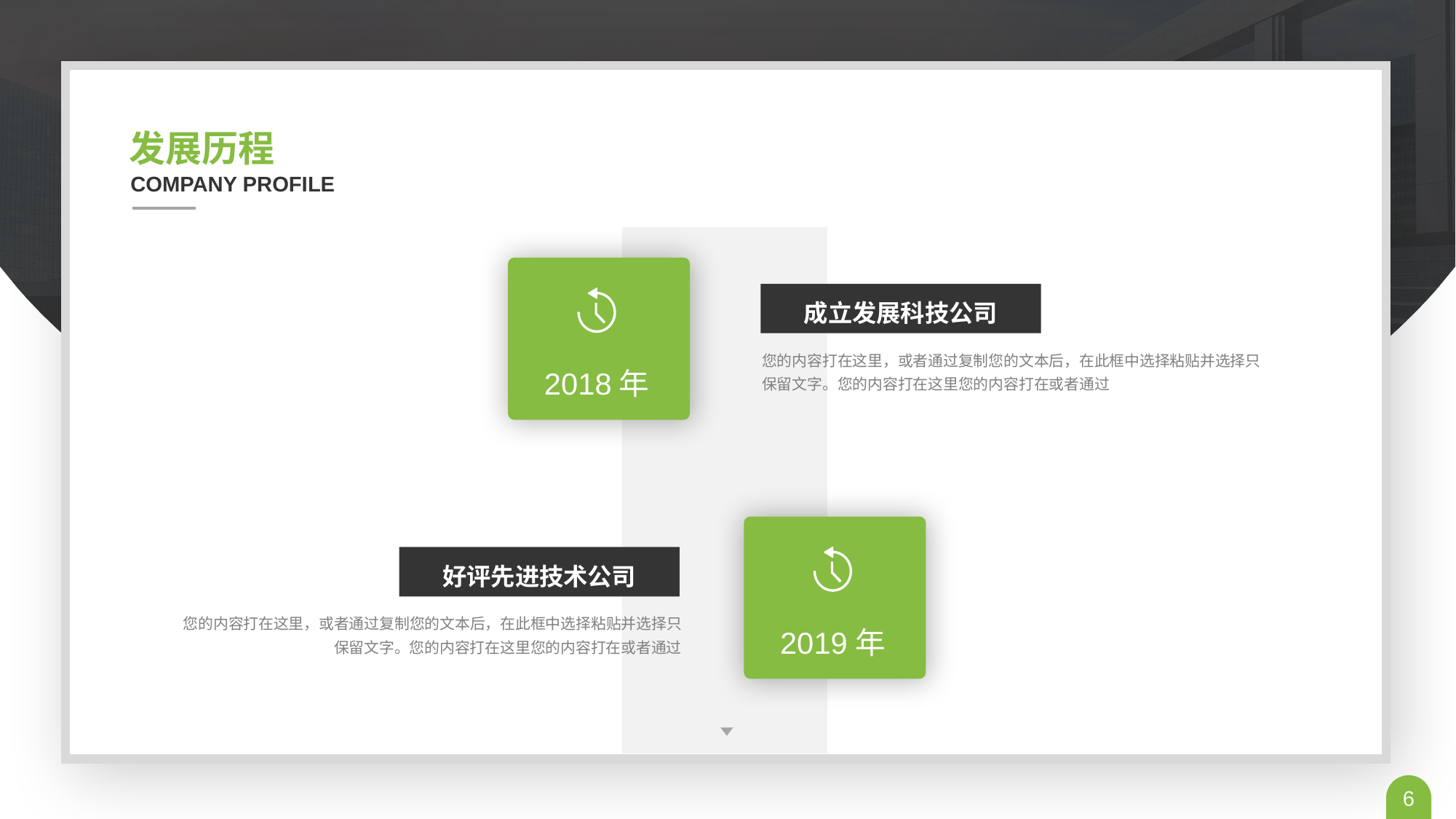

发展历程
COMPANY PROFILE

2018年

成立发展科技公司
您的内容打在这里，或者通过复制您的文本后，在此框中选择粘贴并选择只保留文字。您的内容打在这里您的内容打在或者通过

2019年

好评先进技术公司
您的内容打在这里，或者通过复制您的文本后，在此框中选择粘贴并选择只保留文字。您的内容打在这里您的内容打在或者通过